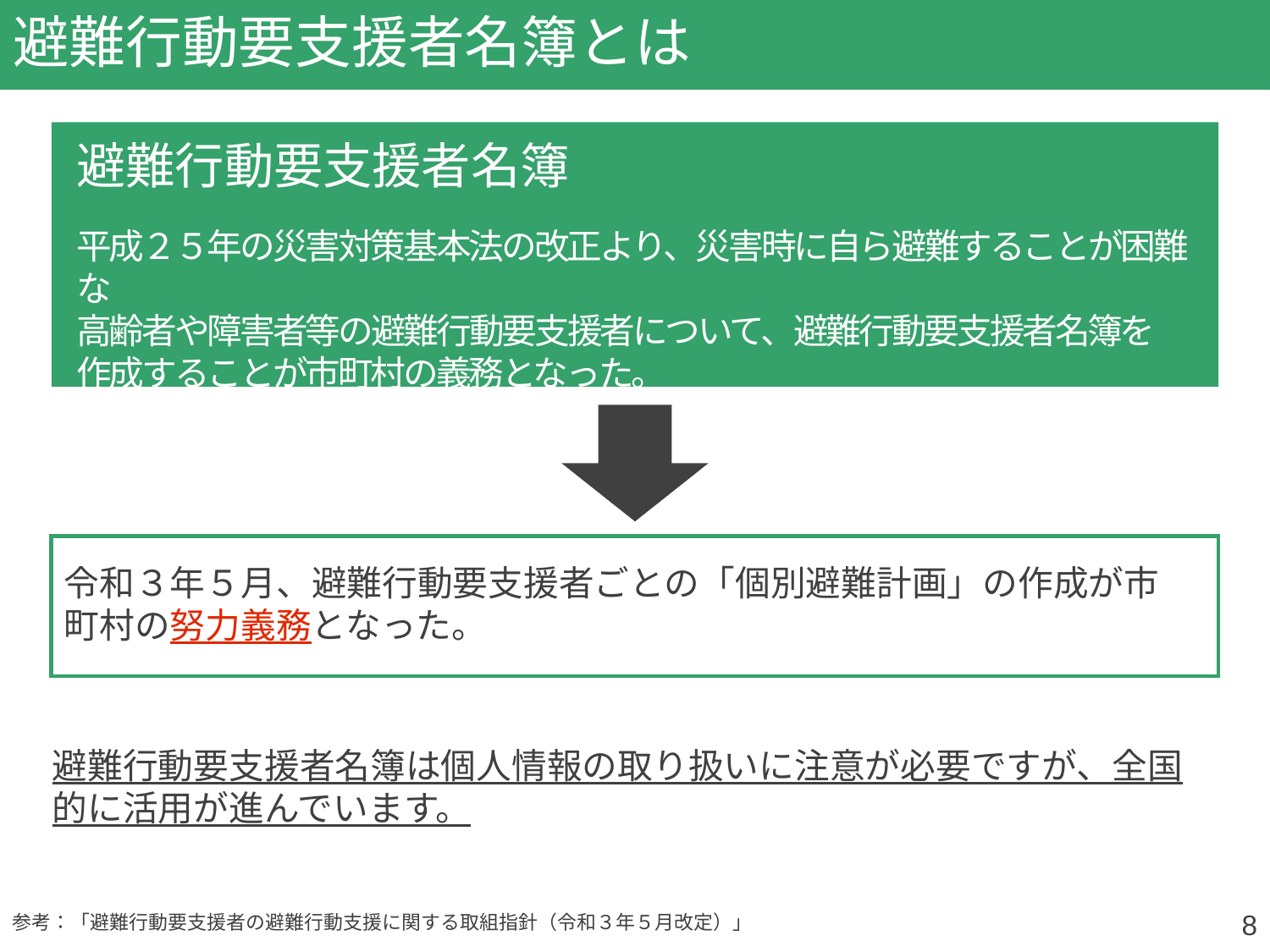

# 避難行動要支援者名簿とは
要配慮者

避難行動要支援者名簿
平成２５年の災害対策基本法の改正より、災害時に自ら避難することが困難な
高齢者や障害者等の避難行動要支援者について、避難行動要支援者名簿を
作成することが市町村の義務となった。

令和３年５月、避難行動要支援者ごとの「個別避難計画」の作成が市町村の努力義務となった。
避難行動要支援者名簿は個人情報の取り扱いに注意が必要ですが、全国的に活用が進んでいます。
8
参考：「避難行動要支援者の避難行動支援に関する取組指針（令和３年５月改定）」